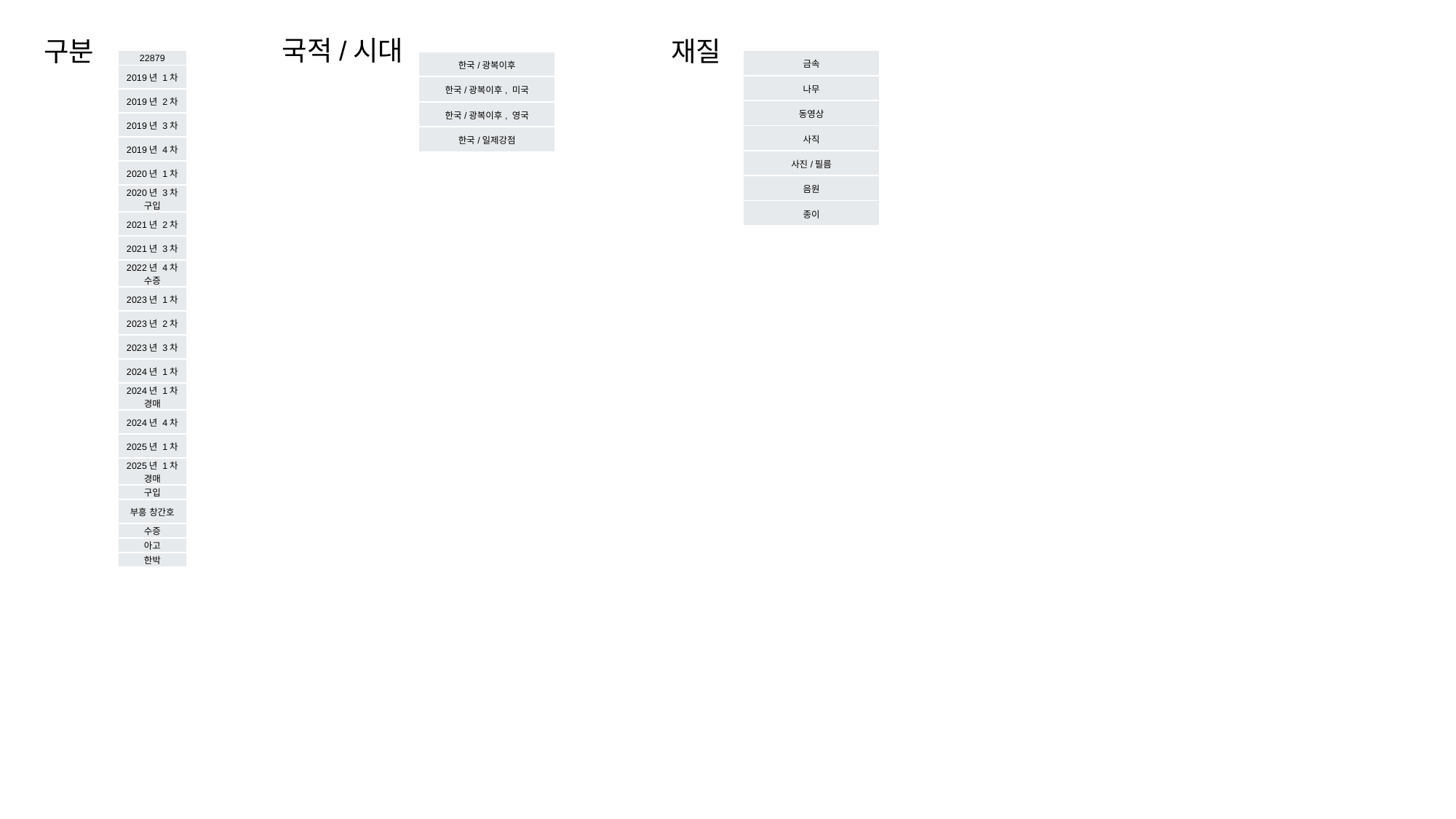

국적/시대
구분
재질
| 22879 |
| --- |
| 2019년 1차 |
| 2019년 2차 |
| 2019년 3차 |
| 2019년 4차 |
| 2020년 1차 |
| 2020년 3차 구입 |
| 2021년 2차 |
| 2021년 3차 |
| 2022년 4차 수증 |
| 2023년 1차 |
| 2023년 2차 |
| 2023년 3차 |
| 2024년 1차 |
| 2024년 1차 경매 |
| 2024년 4차 |
| 2025년 1차 |
| 2025년 1차 경매 |
| 구입 |
| 부흥 창간호 |
| 수증 |
| 아고 |
| 한박 |
| 금속 |
| --- |
| 나무 |
| 동영상 |
| 사직 |
| 사진/필름 |
| 음원 |
| 종이 |
| 한국/광복이후 |
| --- |
| 한국/광복이후, 미국 |
| 한국/광복이후, 영국 |
| 한국/일제강점 |